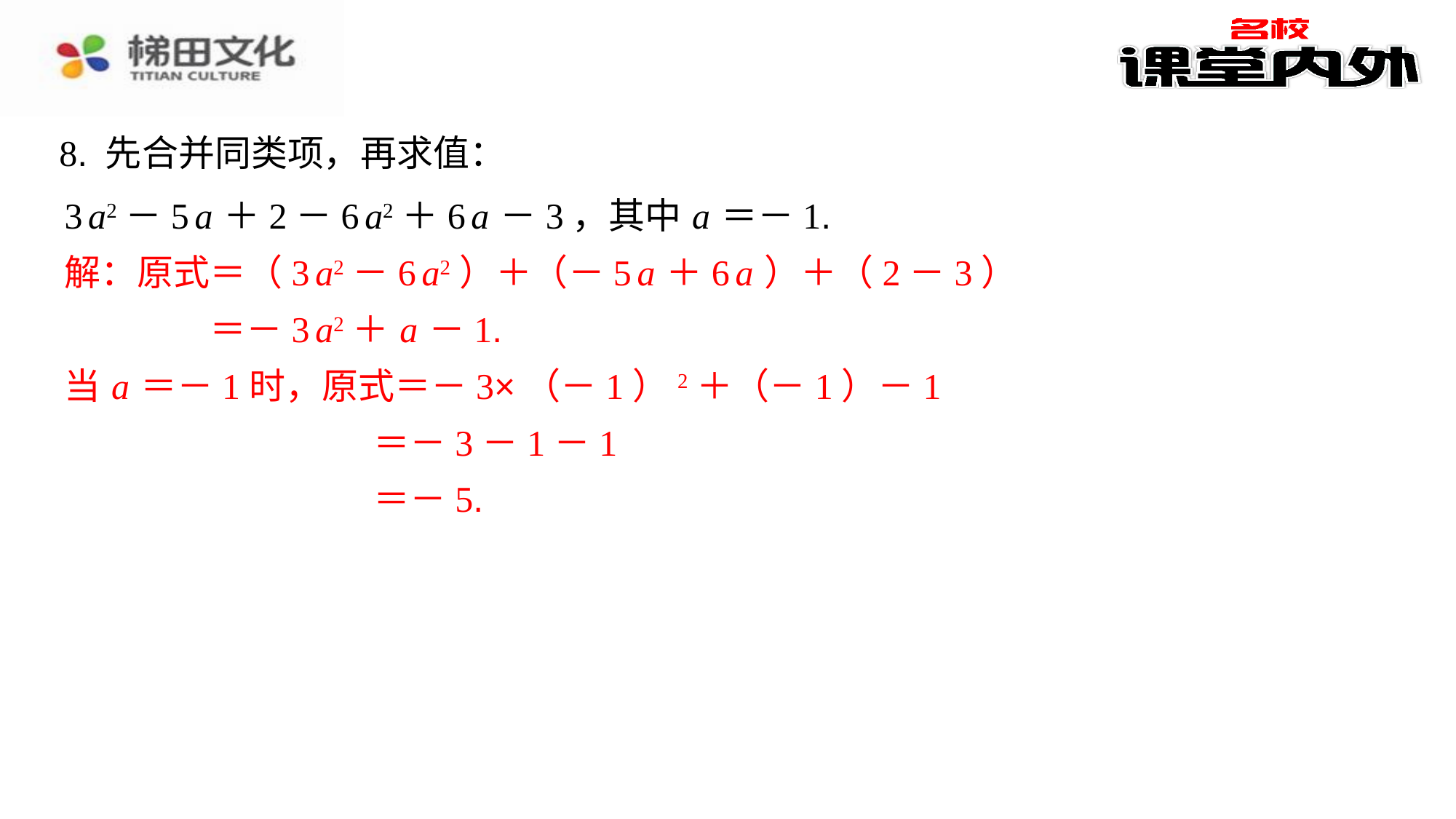

8. 先合并同类项，再求值：
3 a2－5 a ＋2－6 a2＋6 a －3，其中 a ＝－1.
解：原式＝（3 a2－6 a2）＋（－5 a ＋6 a ）＋（2－3）
＝－3 a2＋ a －1.
当 a ＝－1时，原式＝－3×（－1）2＋（－1）－1
＝－3－1－1
＝－5.
解：原式＝（3 a2－6 a2）＋（－5 a ＋6 a ）＋（2－3）
＝－3 a2＋ a －1.
当 a ＝－1时，原式＝－3×（－1）2＋（－1）－1
＝－3－1－1
＝－5.